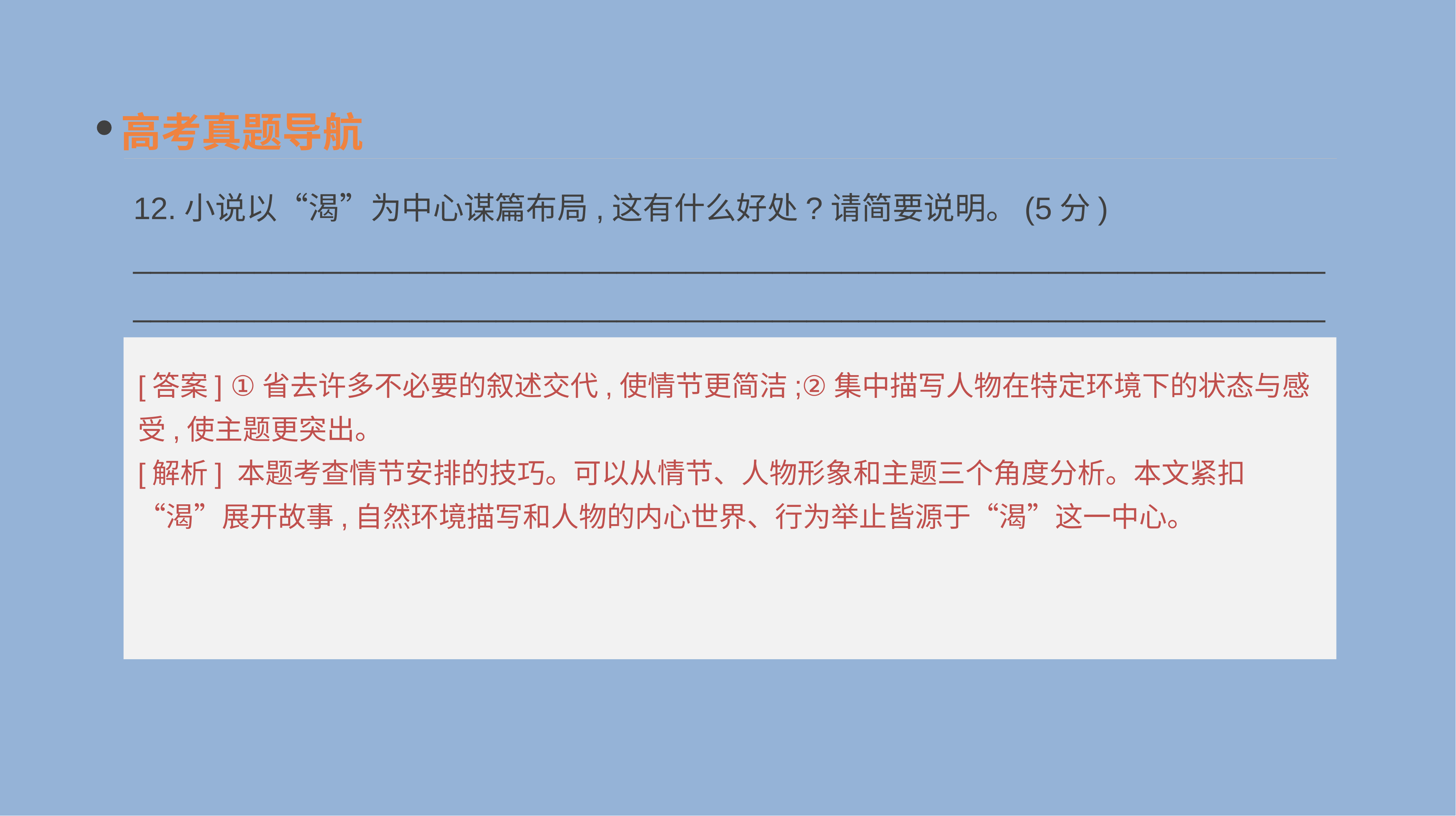

高考真题导航

12.小说以“渴”为中心谋篇布局,这有什么好处?请简要说明。(5分)
__________________________________________________________________________________________________________________________________________________________________________

[答案] ①省去许多不必要的叙述交代,使情节更简洁;②集中描写人物在特定环境下的状态与感受,使主题更突出。
[解析] 本题考查情节安排的技巧。可以从情节、人物形象和主题三个角度分析。本文紧扣“渴”展开故事,自然环境描写和人物的内心世界、行为举止皆源于“渴”这一中心。